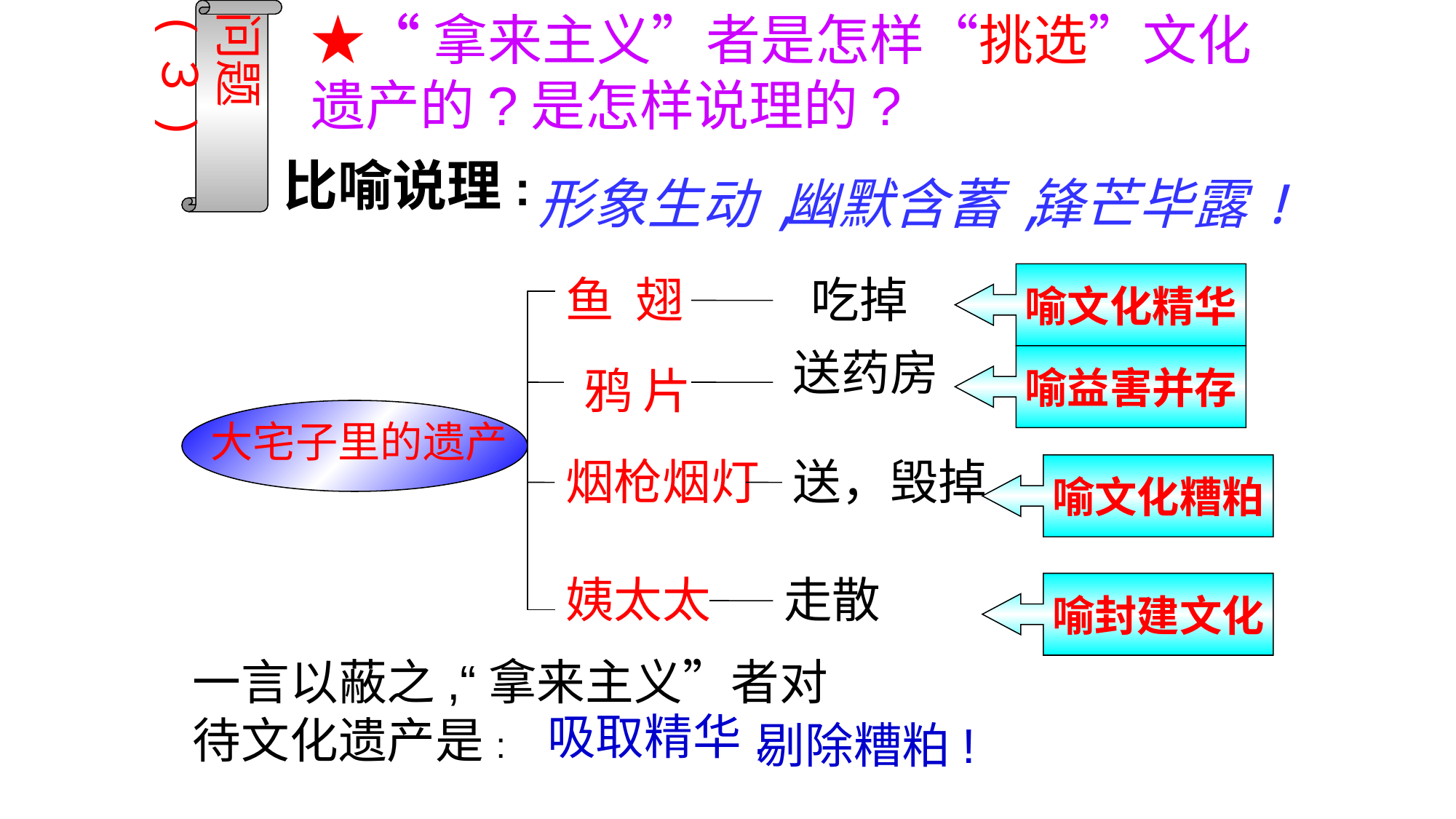

★“拿来主义”者是怎样“挑选”文化遗产的?是怎样说理的?

问题(３)

比喻说理:
形象生动,
幽默含蓄,
锋芒毕露!

鱼  翅
吃掉
喻文化精华

送药房
喻益害并存
鸦 片

大宅子里的遗产
烟枪烟灯
送，毁掉
喻文化糟粕

姨太太
走散
喻封建文化

一言以蔽之,“拿来主义”者对待文化遗产是:
吸取精华,
剔除糟粕!